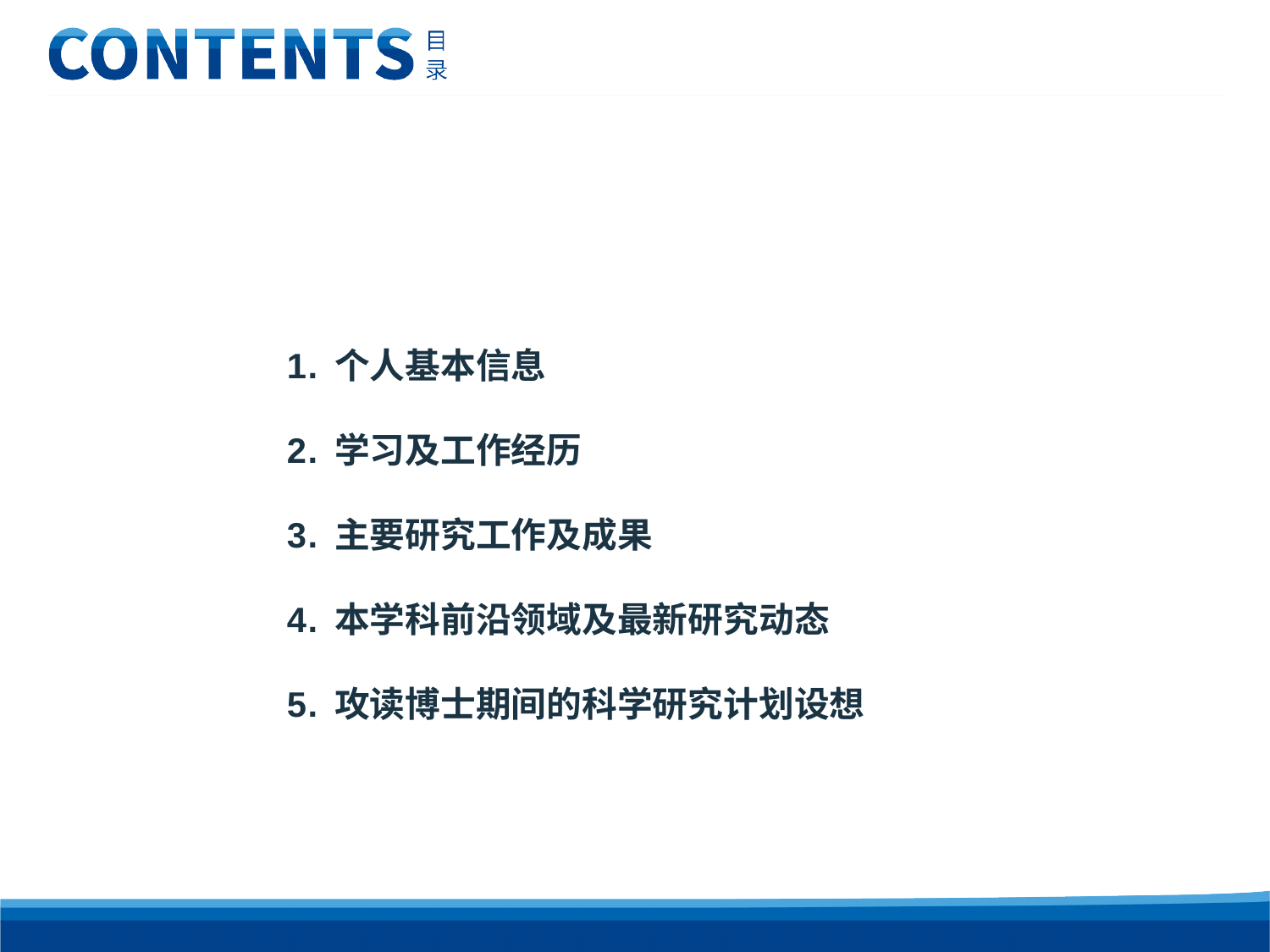

个人基本信息
学习及工作经历
主要研究工作及成果
本学科前沿领域及最新研究动态
攻读博士期间的科学研究计划设想